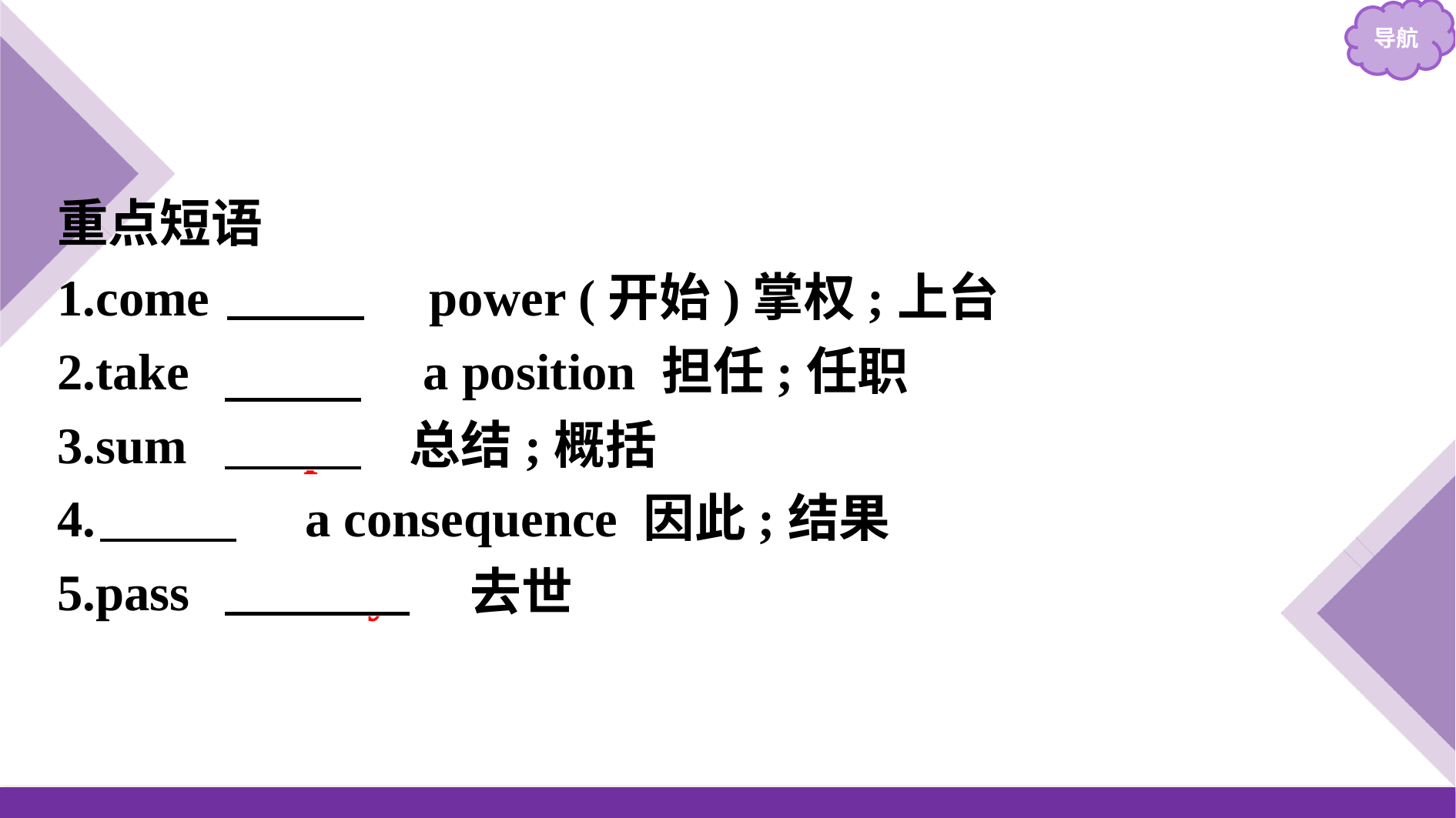

重点短语
1.come 　to　 power (开始)掌权;上台
2.take 　up　 a position 担任;任职
3.sum 　up　 总结;概括
4.　as　 a consequence 因此;结果
5.pass 　away　 去世